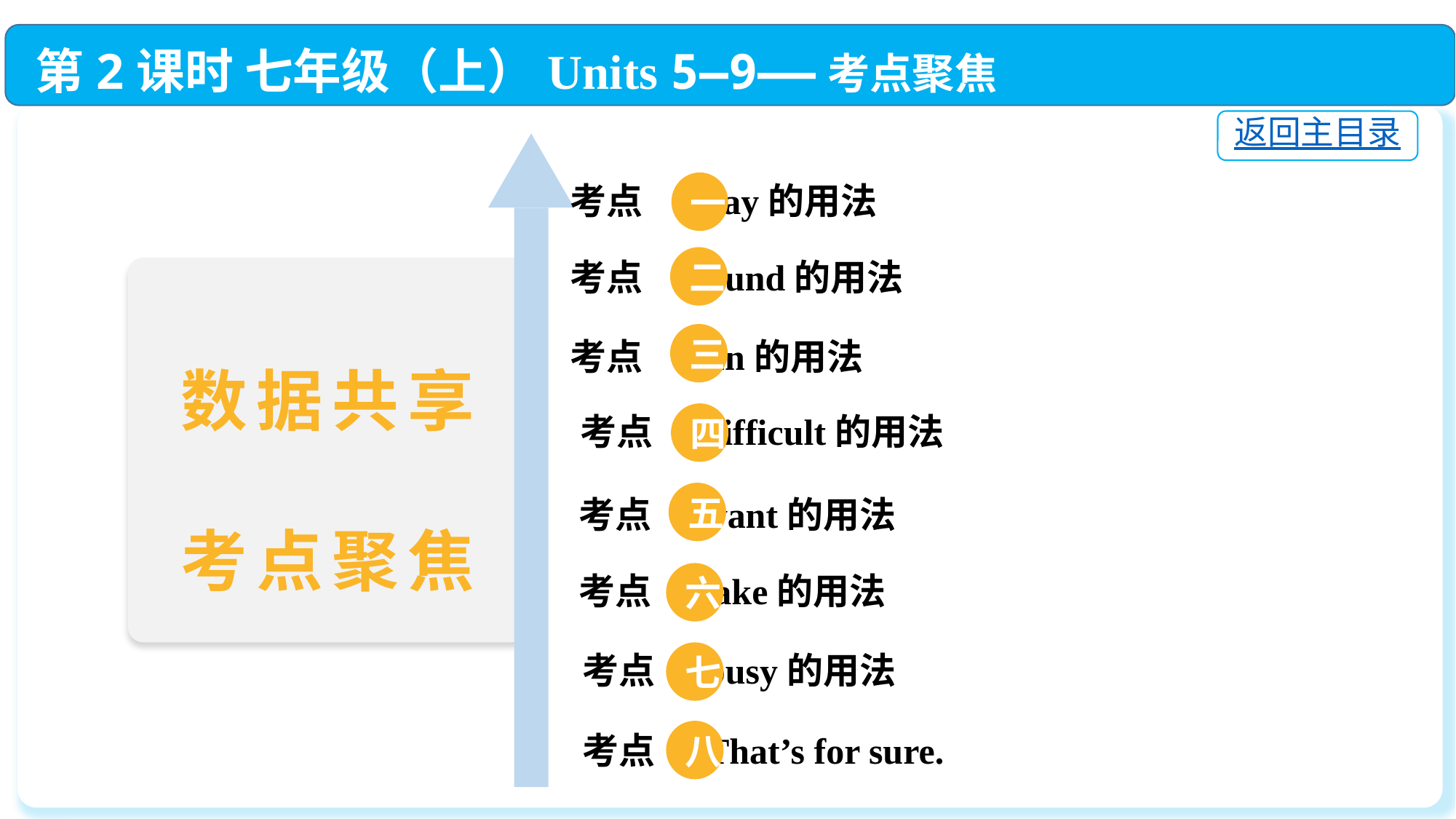

第2课时 七年级（上）Units 5—9——考点聚焦

返回主目录

一
   考点     play的用法

二
   考点     sound的用法

三
   考点     fun的用法
数据共享
考点聚焦
四
  考点     difficult的用法
五
  考点     want的用法
  考点     take的用法
六
 考点     busy的用法
七
八
 考点     That’s for sure.